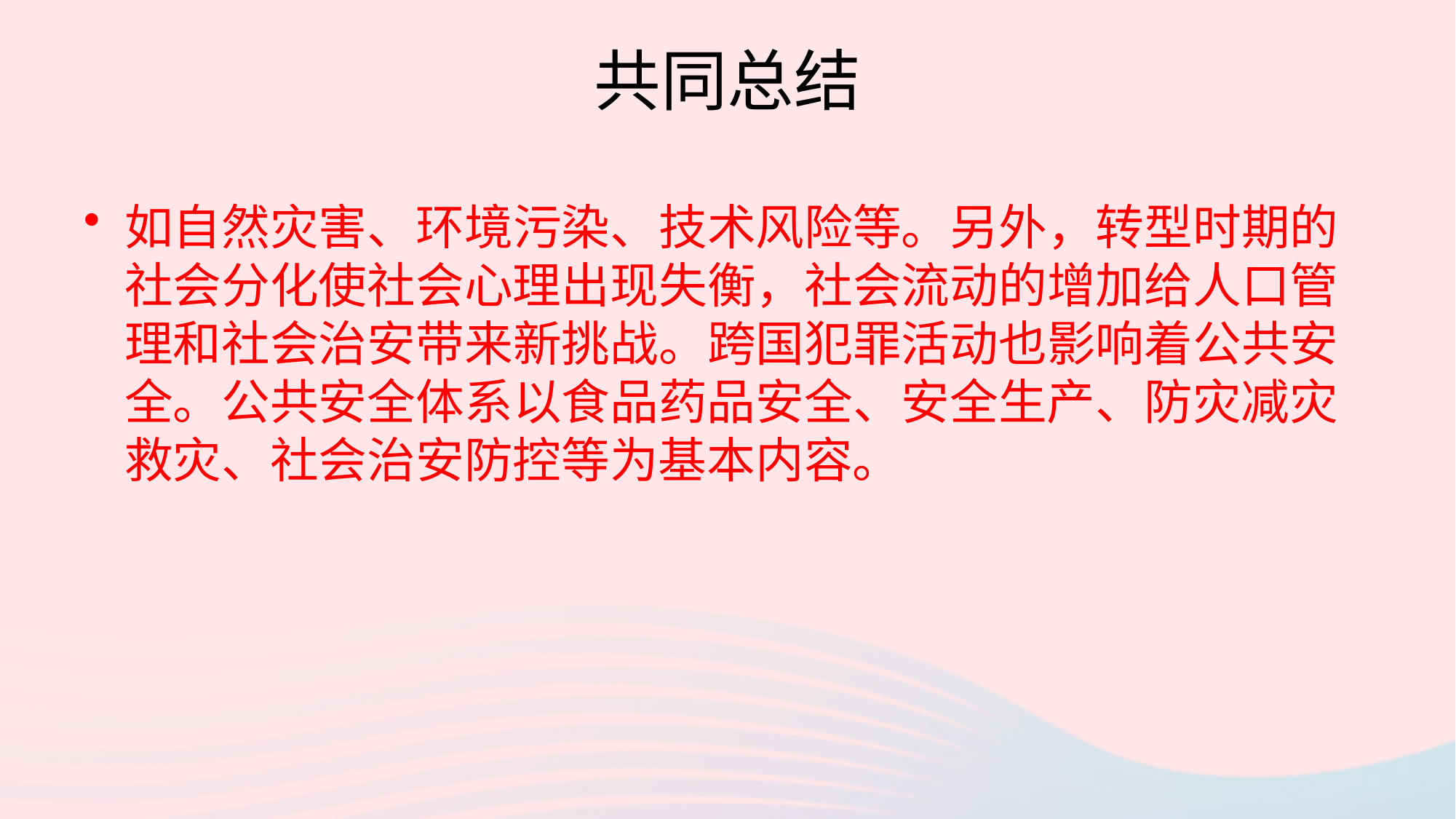

# 共同总结
如自然灾害、环境污染、技术风险等。另外，转型时期的社会分化使社会心理出现失衡，社会流动的增加给人口管理和社会治安带来新挑战。跨国犯罪活动也影响着公共安全。公共安全体系以食品药品安全、安全生产、防灾减灾救灾、社会治安防控等为基本内容。